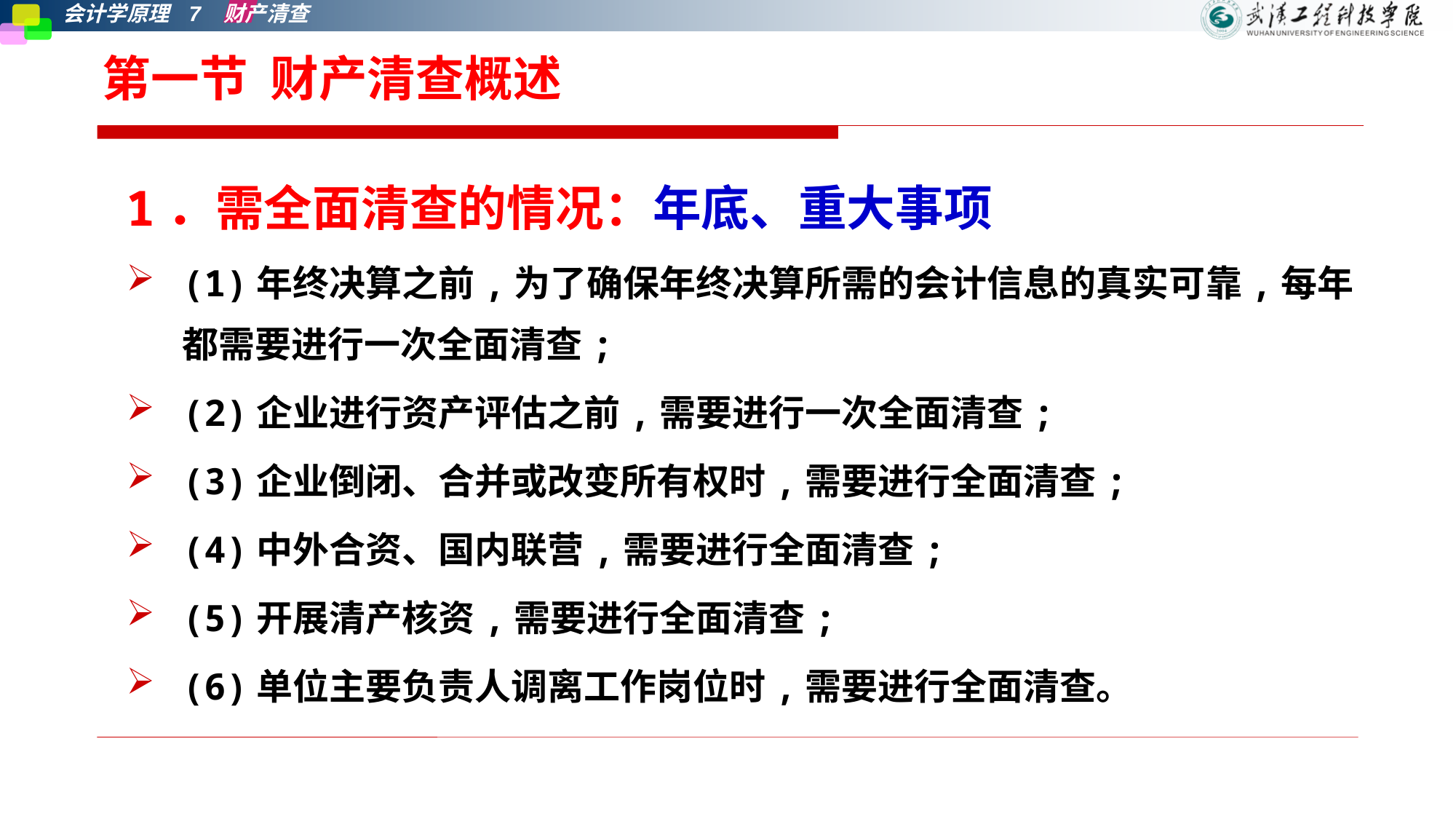

# 第一节  财产清查概述
1．需全面清查的情况：年底、重大事项
(1)年终决算之前,为了确保年终决算所需的会计信息的真实可靠,每年都需要进行一次全面清查;
(2)企业进行资产评估之前,需要进行一次全面清查;
(3)企业倒闭、合并或改变所有权时,需要进行全面清查;
(4)中外合资、国内联营,需要进行全面清查;
(5)开展清产核资,需要进行全面清查;
(6)单位主要负责人调离工作岗位时,需要进行全面清查。